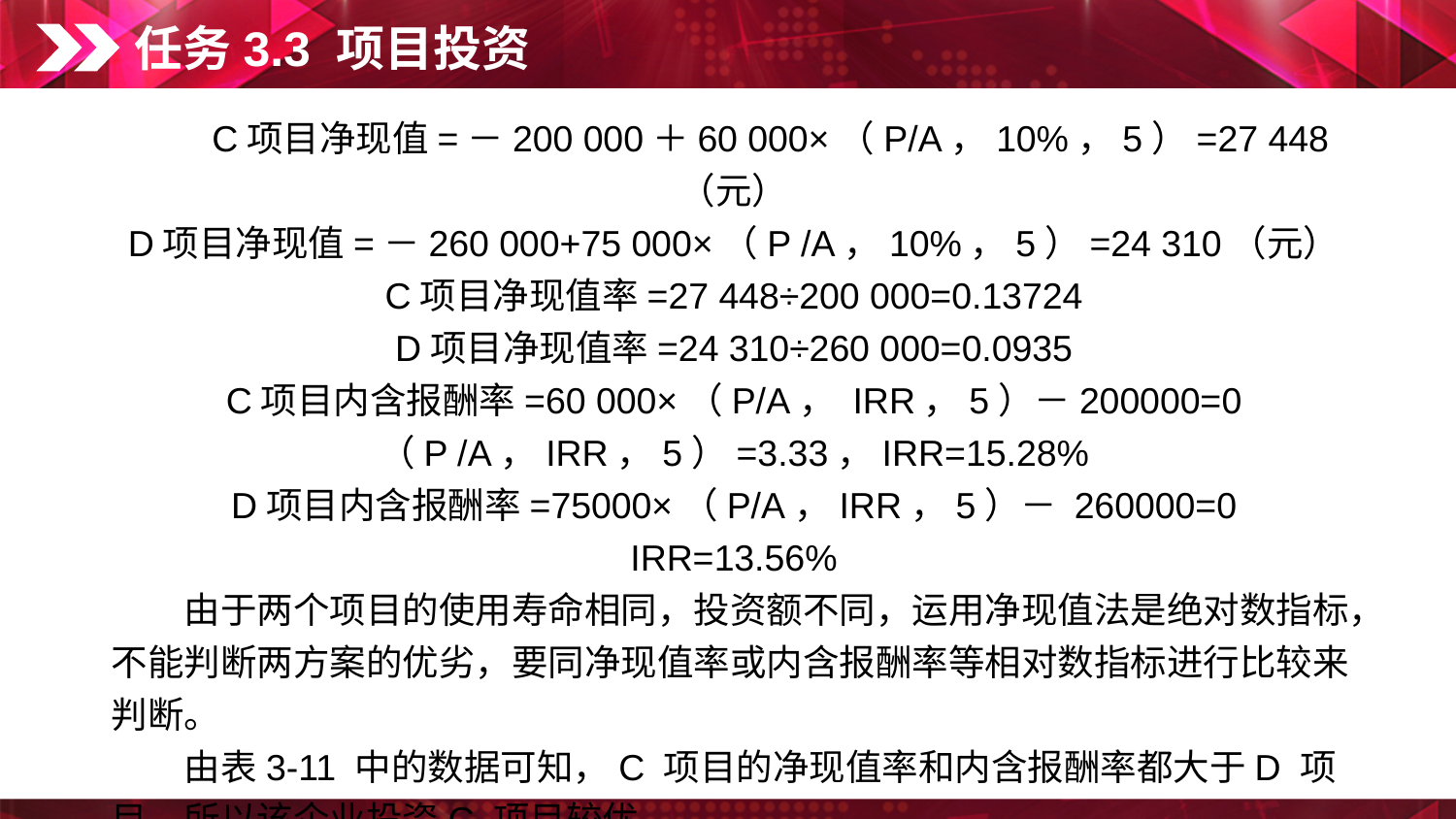

任务3.3 项目投资

　　C项目净现值=－200 000＋60 000×（P/A，10%，5）=27 448（元）
D项目净现值=－260 000+75 000×（P /A，10%，5）=24 310（元）
C项目净现值率=27 448÷200 000=0.13724
D项目净现值率=24 310÷260 000=0.0935
C项目内含报酬率=60 000×（P/A， IRR，5）－200000=0
（P /A，IRR，5）=3.33，IRR=15.28%
D项目内含报酬率=75000×（P/A，IRR，5）－ 260000=0
IRR=13.56%
　　由于两个项目的使用寿命相同，投资额不同，运用净现值法是绝对数指标，不能判断两方案的优劣，要同净现值率或内含报酬率等相对数指标进行比较来判断。
　　由表3-11 中的数据可知，C 项目的净现值率和内含报酬率都大于D 项目，所以该企业投资C 项目较优。